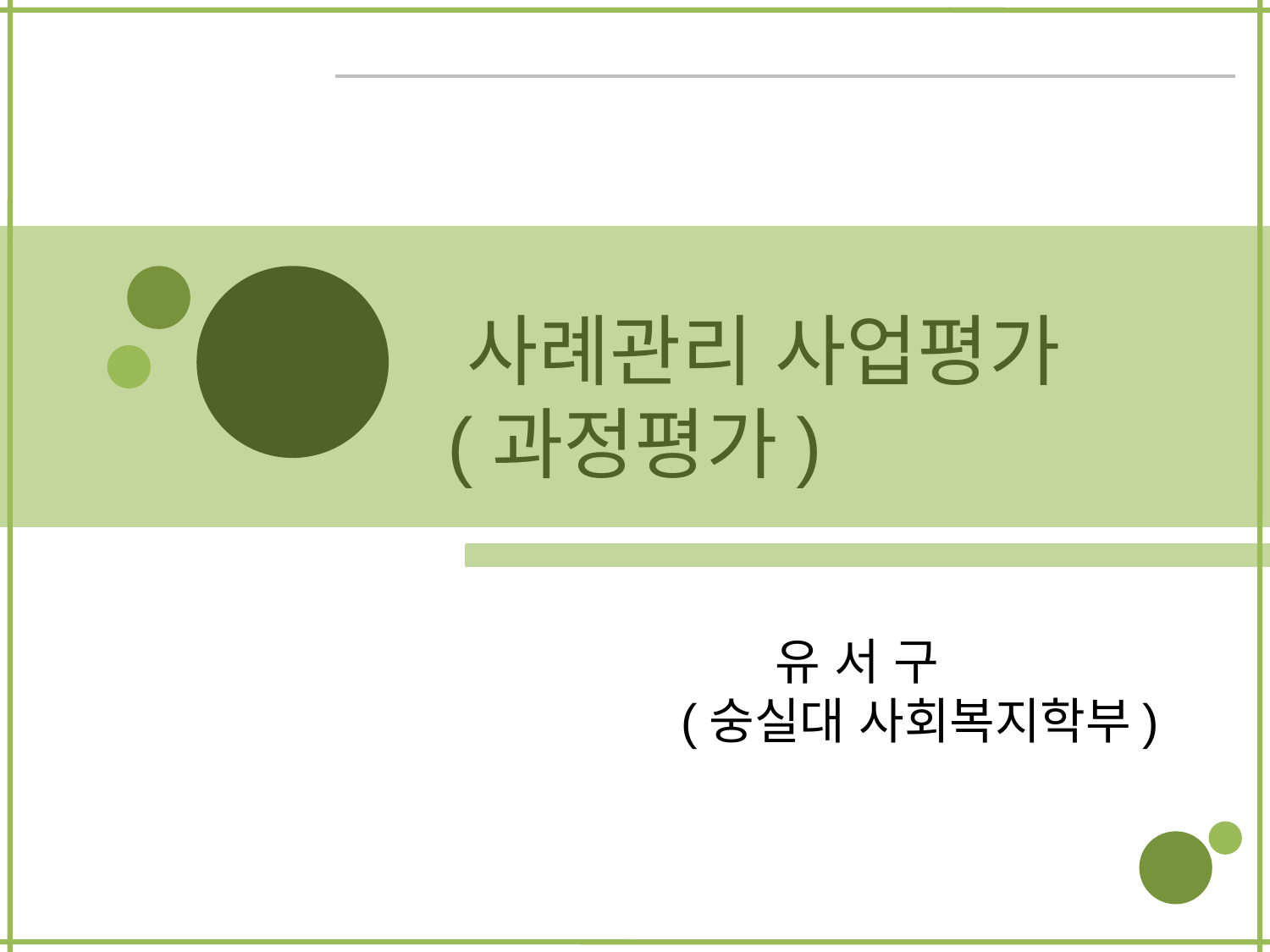

# 사례관리 사업평가 (과정평가)

       유 서 구
 (숭실대 사회복지학부)